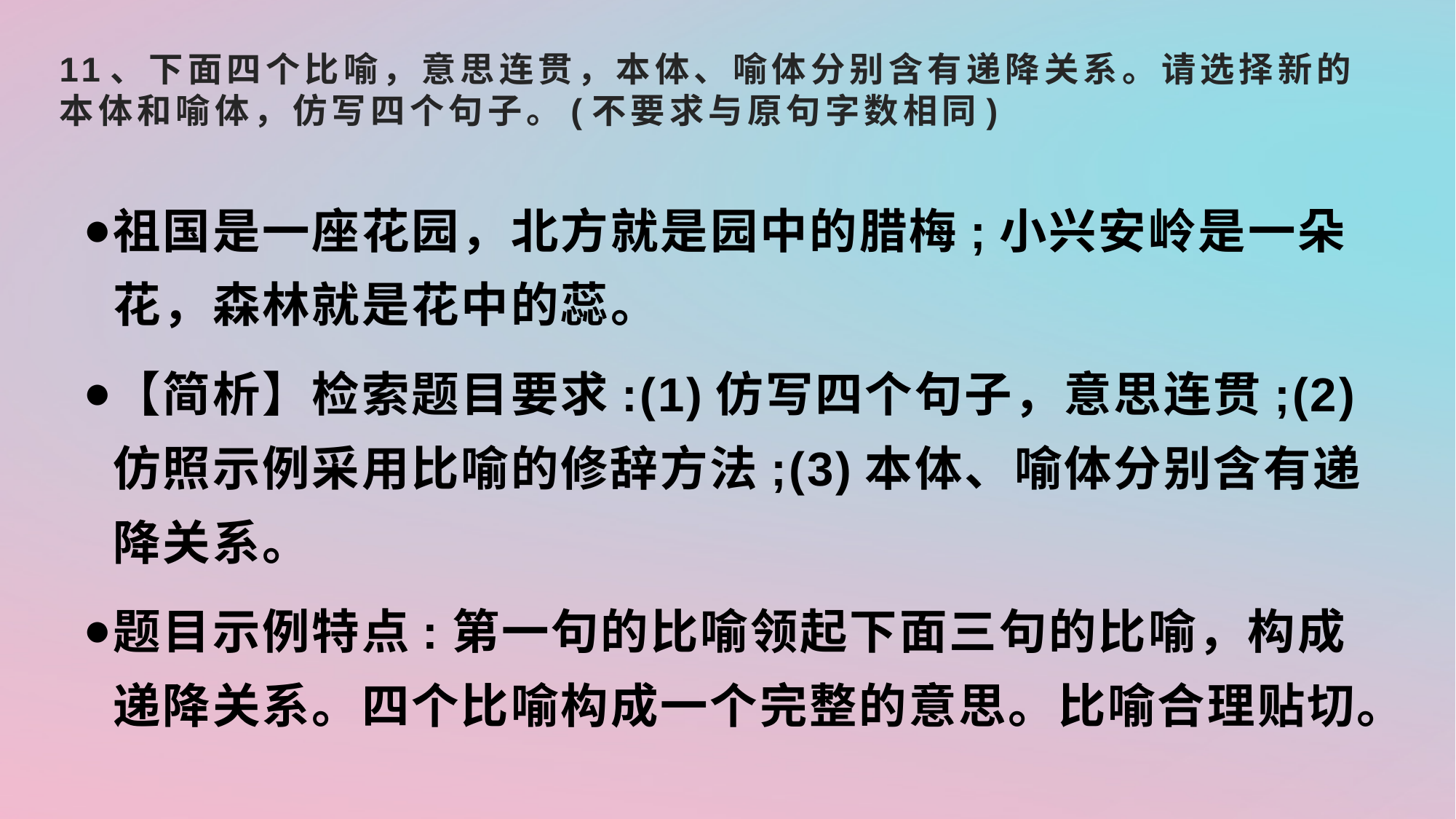

# 11、下面四个比喻，意思连贯，本体、喻体分别含有递降关系。请选择新的本体和喻体，仿写四个句子。(不要求与原句字数相同)
祖国是一座花园，北方就是园中的腊梅;小兴安岭是一朵花，森林就是花中的蕊。
【简析】检索题目要求:(1)仿写四个句子，意思连贯;(2)仿照示例采用比喻的修辞方法;(3)本体、喻体分别含有递降关系。
题目示例特点:第一句的比喻领起下面三句的比喻，构成递降关系。四个比喻构成一个完整的意思。比喻合理贴切。